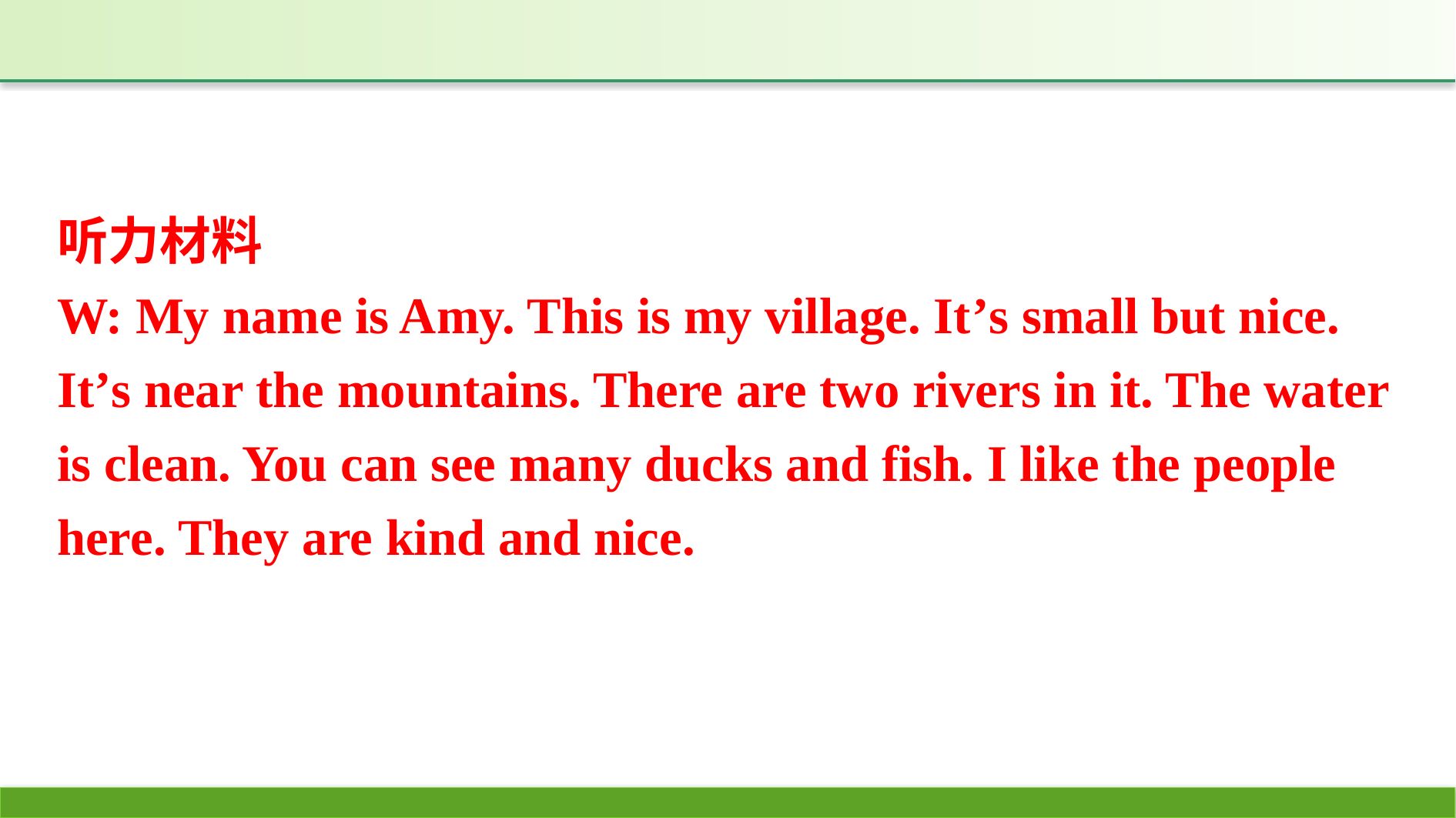

听力材料
W: My name is Amy. This is my village. It’s small but nice. It’s near the mountains. There are two rivers in it. The water is clean. You can see many ducks and fish. I like the people here. They are kind and nice.